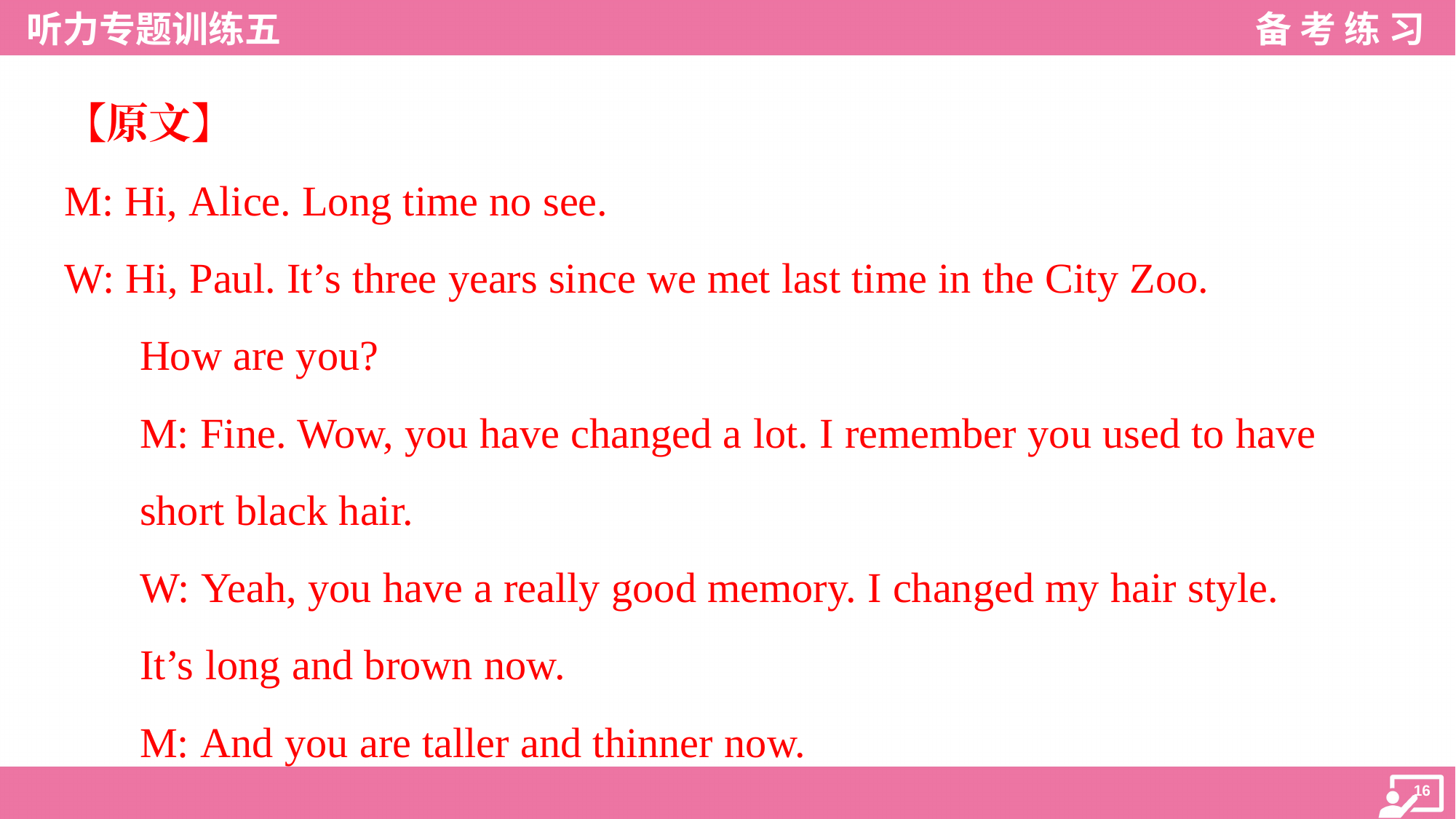

【原文】
M: Hi, Alice. Long time no see.
W: Hi, Paul. It’s three years since we met last time in the City Zoo.
How are you?
M: Fine. Wow, you have changed a lot. I remember you used to have
short black hair.
W: Yeah, you have a really good memory. I changed my hair style.
It’s long and brown now.
M: And you are taller and thinner now.